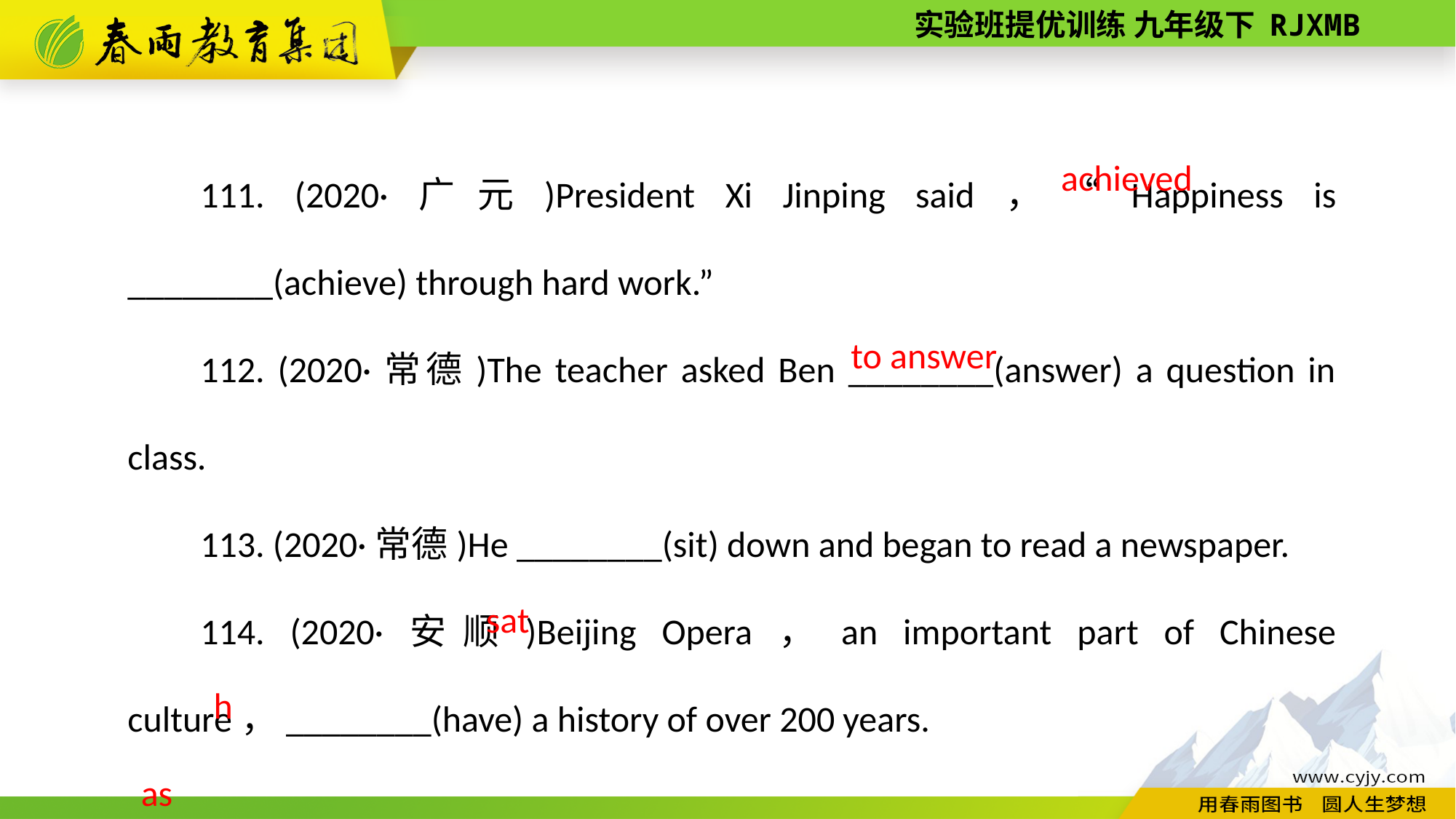

111. (2020·广元)President Xi Jinping said，“Happiness is ________(achieve) through hard work.”
112. (2020·常德)The teacher asked Ben ________(answer) a question in class.
113. (2020·常德)He ________(sit) down and began to read a newspaper.
114. (2020·安顺)Beijing Opera，an important part of Chinese culture，________(have) a history of over 200 years.
achieved
to answer
 sat
has